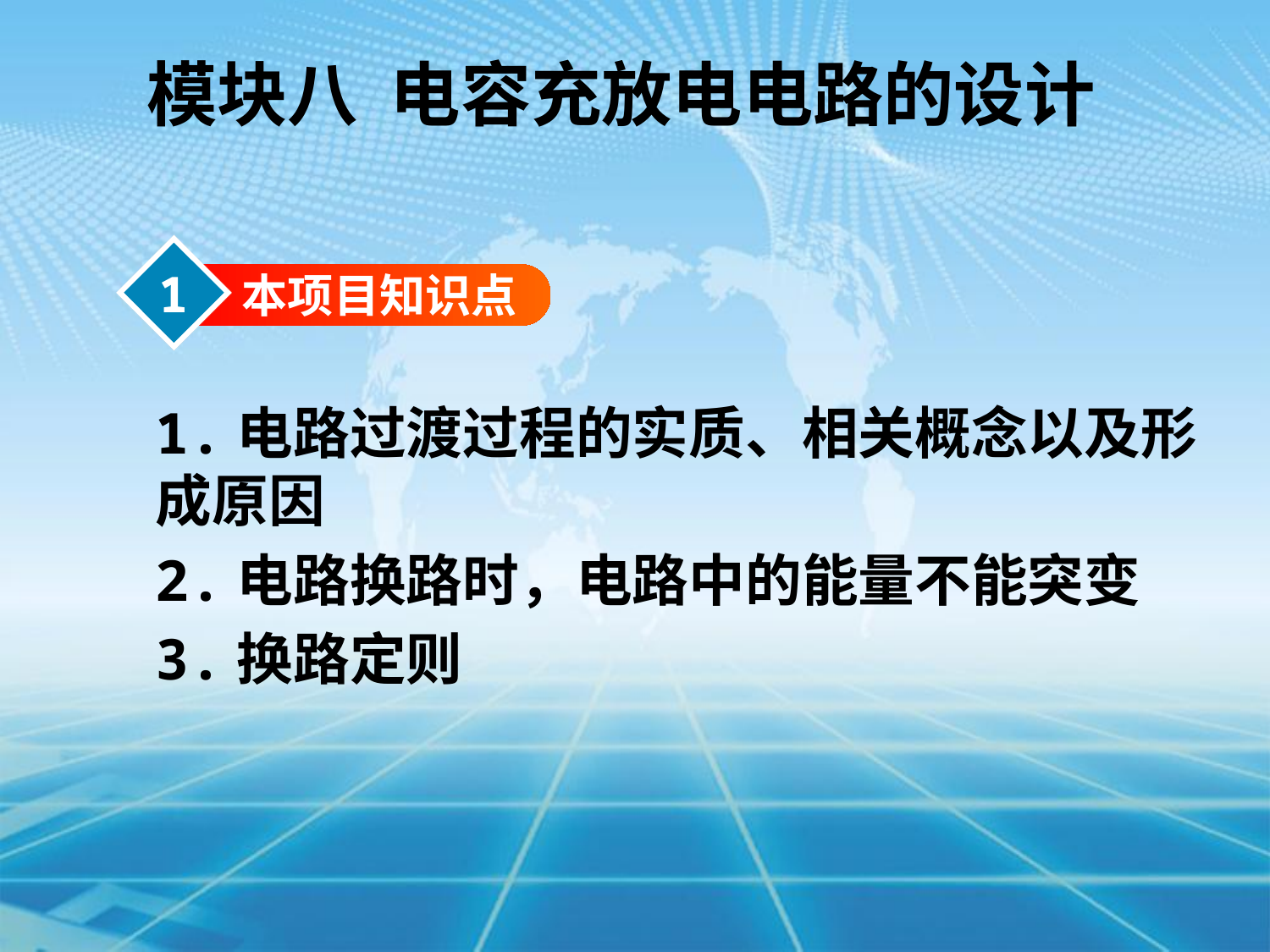

模块八  电容充放电电路的设计
1
本项目知识点

1.电路过渡过程的实质、相关概念以及形成原因
2.电路换路时，电路中的能量不能突变
3.换路定则